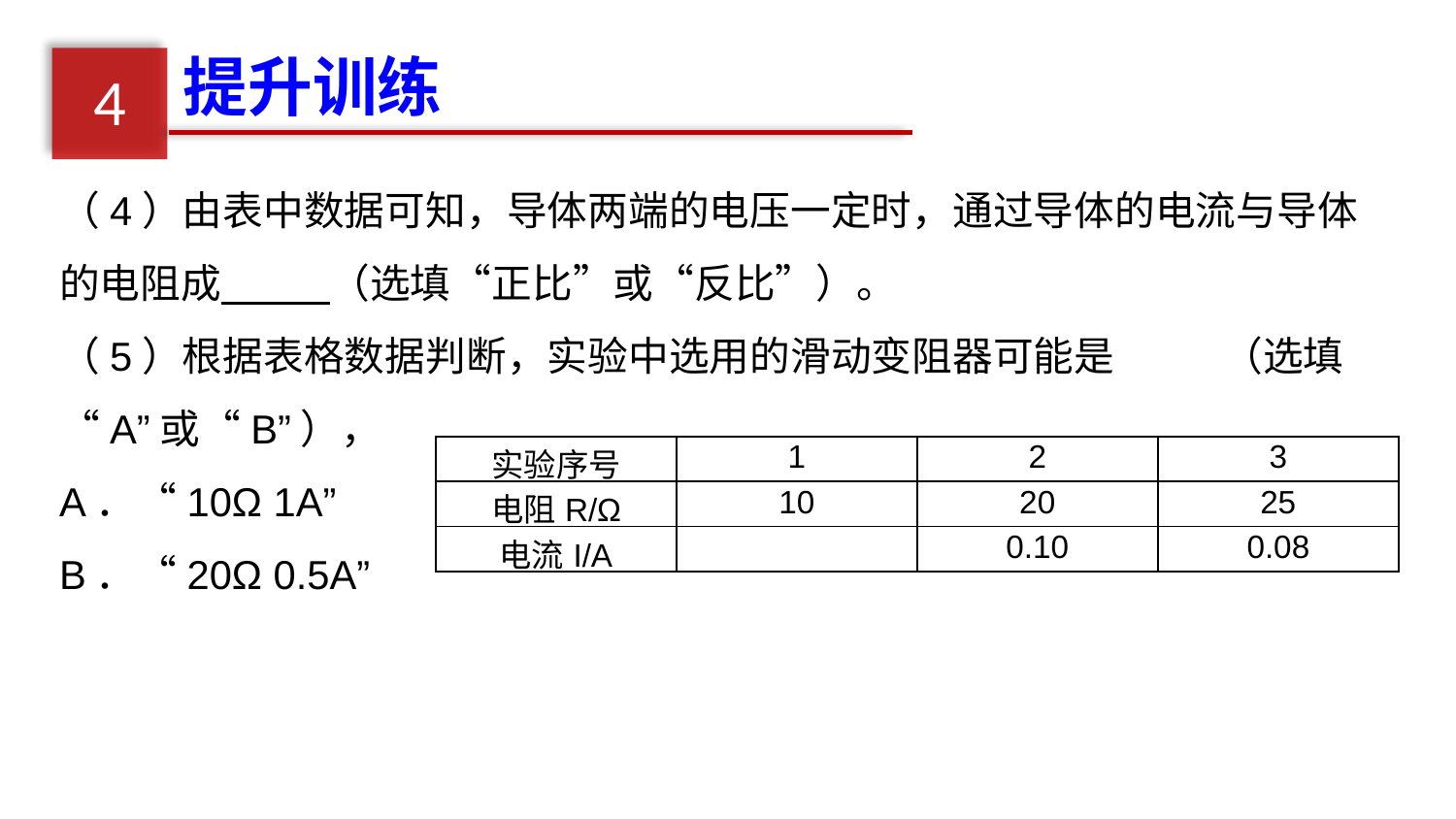

提升训练

4
（4）由表中数据可知，导体两端的电压一定时，通过导体的电流与导体的电阻成　   　（选填“正比”或“反比”）。
（5）根据表格数据判断，实验中选用的滑动变阻器可能是　   　（选填“A”或“B”），
A．“10Ω 1A”
B．“20Ω 0.5A”
| 实验序号 | 1 | 2 | 3 |
| --- | --- | --- | --- |
| 电阻R/Ω | 10 | 20 | 25 |
| 电流I/A |  | 0.10 | 0.08 |